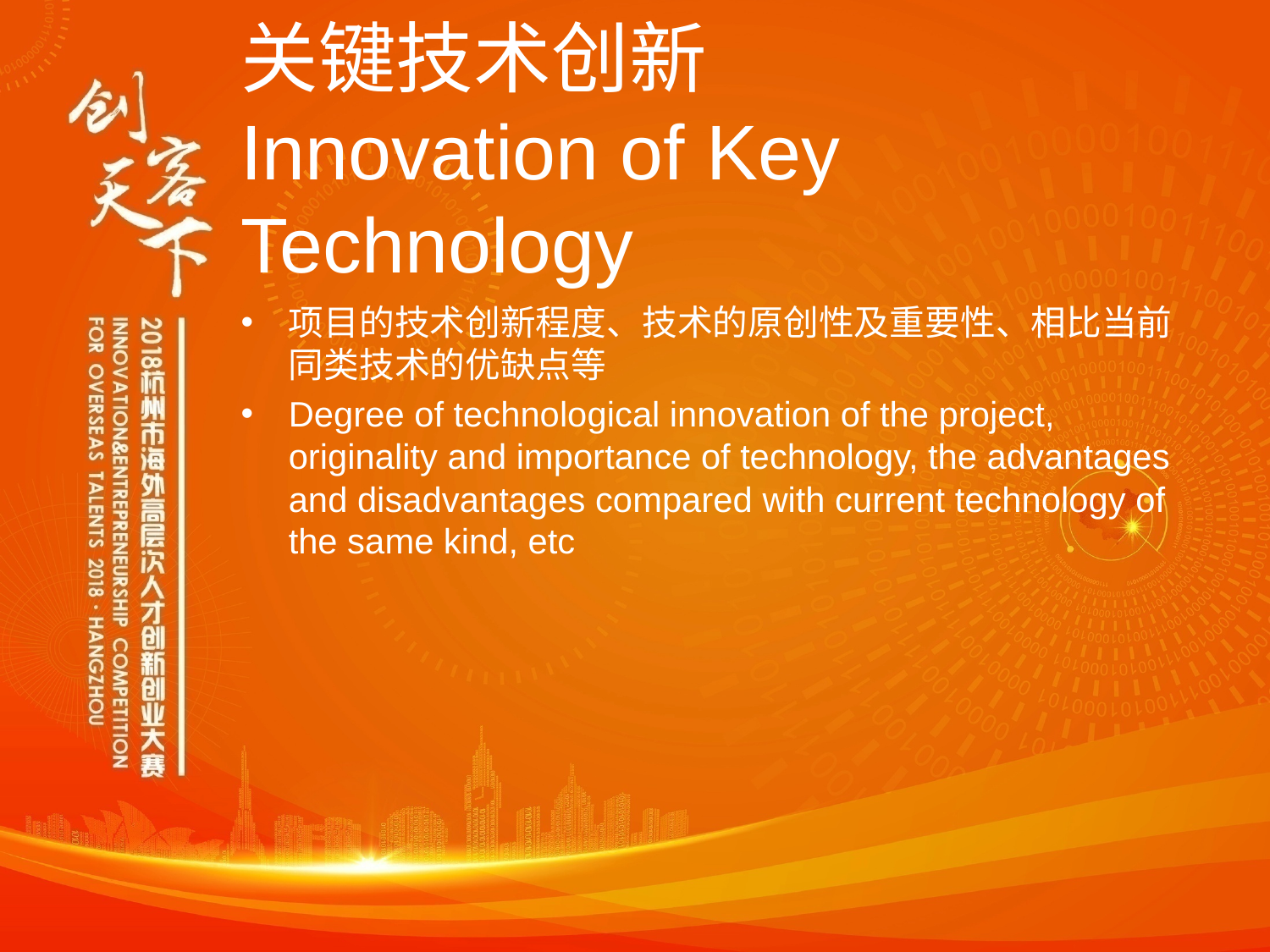

# 关键技术创新 Innovation of Key Technology
项目的技术创新程度、技术的原创性及重要性、相比当前同类技术的优缺点等
Degree of technological innovation of the project, originality and importance of technology, the advantages and disadvantages compared with current technology of the same kind, etc